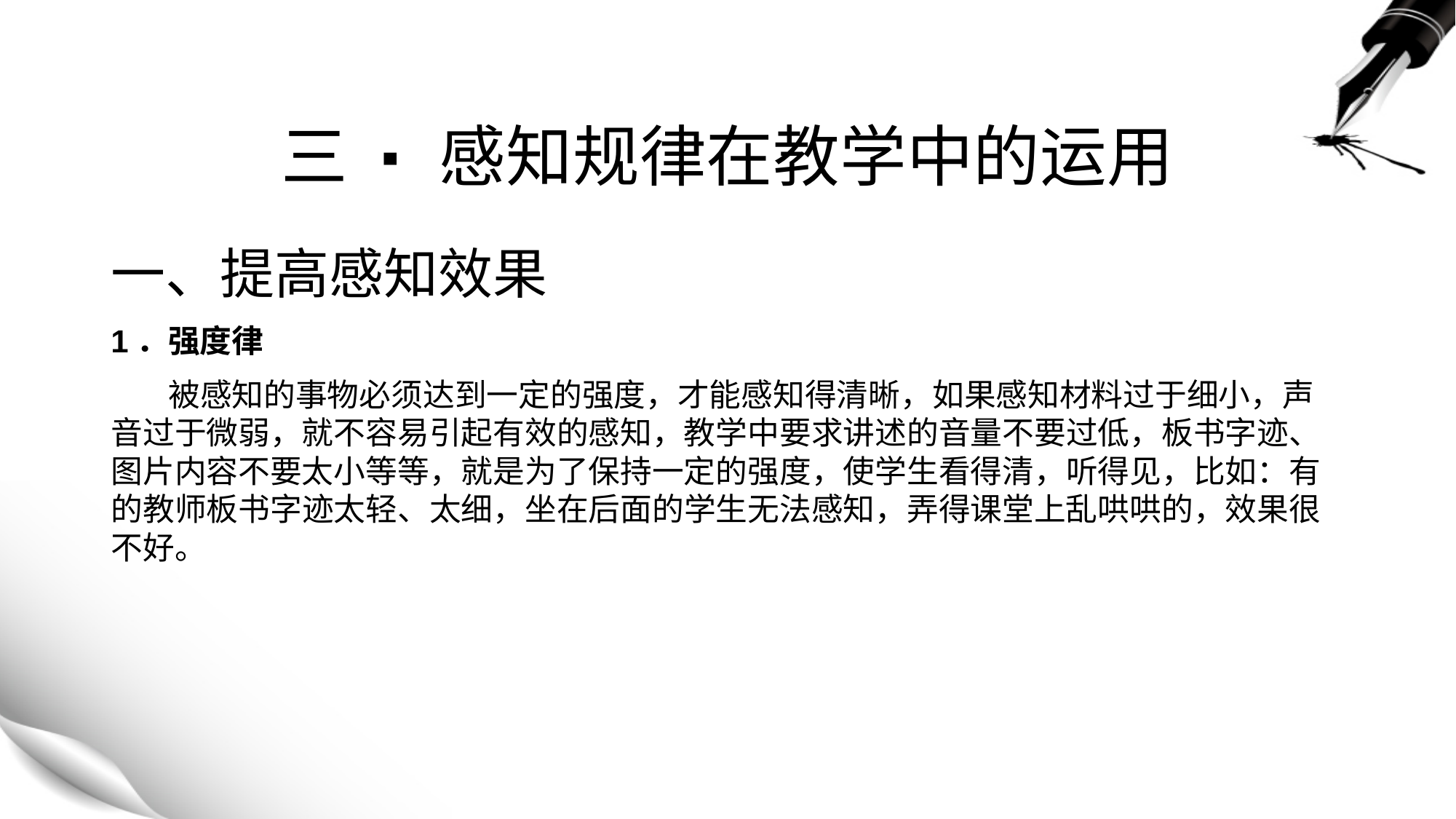

# 三 · 感知规律在教学中的运用
一、提高感知效果
1．强度律
       被感知的事物必须达到一定的强度，才能感知得清晰，如果感知材料过于细小，声音过于微弱，就不容易引起有效的感知，教学中要求讲述的音量不要过低，板书字迹、图片内容不要太小等等，就是为了保持一定的强度，使学生看得清，听得见，比如：有的教师板书字迹太轻、太细，坐在后面的学生无法感知，弄得课堂上乱哄哄的，效果很不好。